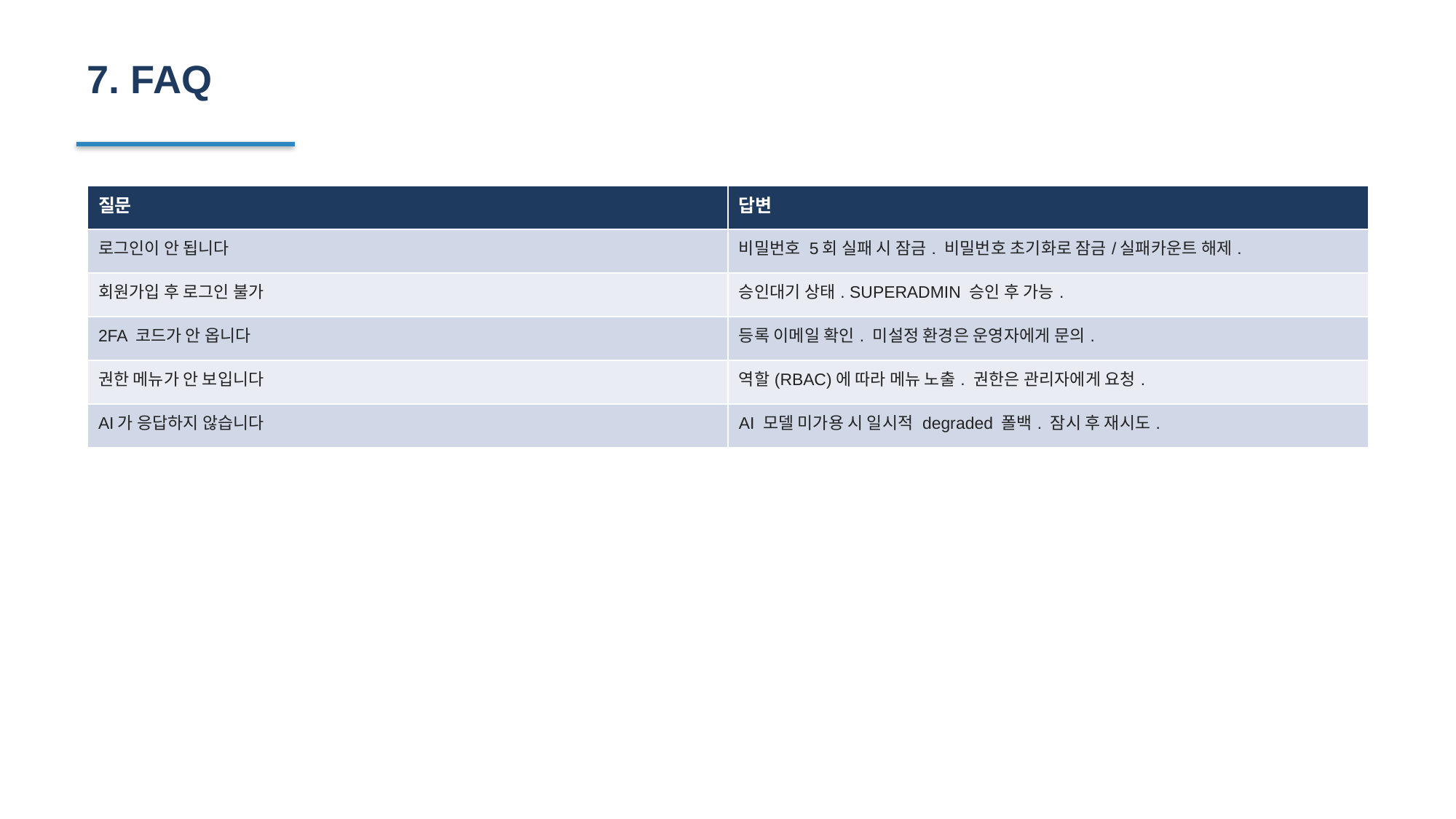

7. FAQ

| 질문 | 답변 |
| --- | --- |
| 로그인이 안 됩니다 | 비밀번호 5회 실패 시 잠금. 비밀번호 초기화로 잠금/실패카운트 해제. |
| 회원가입 후 로그인 불가 | 승인대기 상태. SUPERADMIN 승인 후 가능. |
| 2FA 코드가 안 옵니다 | 등록 이메일 확인. 미설정 환경은 운영자에게 문의. |
| 권한 메뉴가 안 보입니다 | 역할(RBAC)에 따라 메뉴 노출. 권한은 관리자에게 요청. |
| AI가 응답하지 않습니다 | AI 모델 미가용 시 일시적 degraded 폴백. 잠시 후 재시도. |